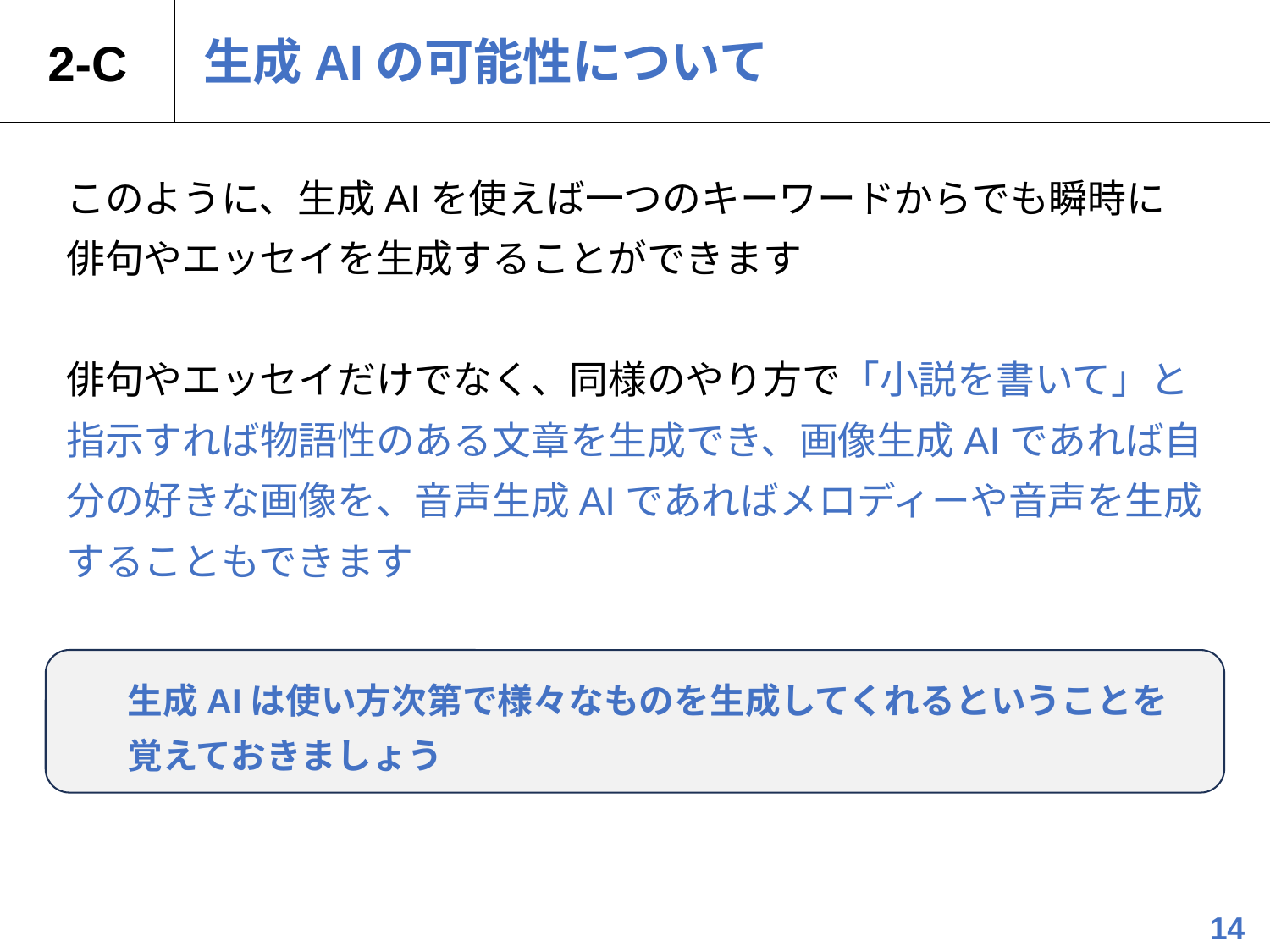

# 2-C
生成AIの可能性について
このように、生成AIを使えば一つのキーワードからでも瞬時に
俳句やエッセイを生成することができます

俳句やエッセイだけでなく、同様のやり方で「小説を書いて」と指示すれば物語性のある文章を生成でき、画像生成AIであれば自分の好きな画像を、音声生成AIであればメロディーや音声を生成することもできます

生成AIは使い方次第で様々なものを生成してくれるということを
覚えておきましょう
14